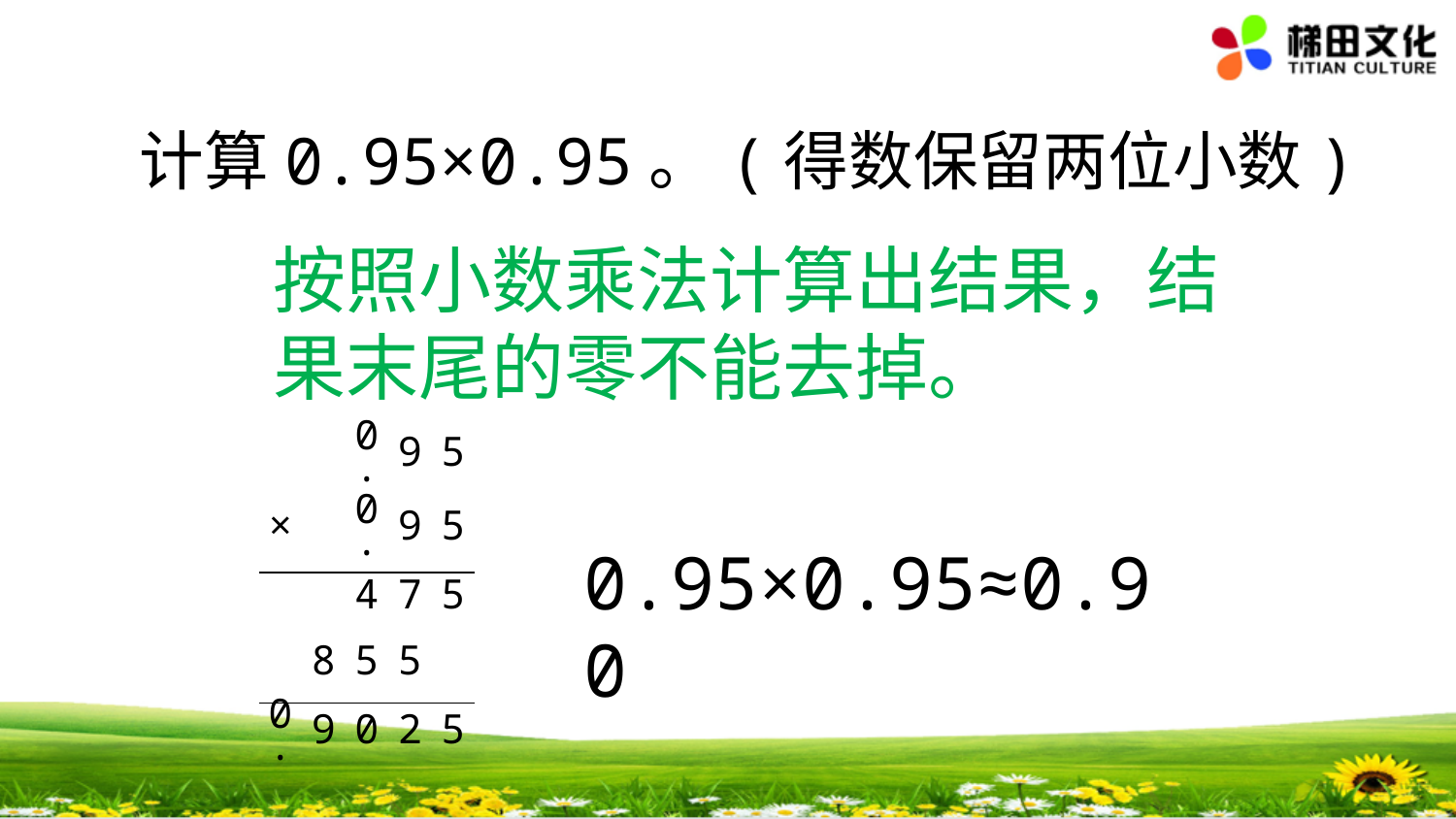

计算0.95×0.95。(得数保留两位小数)
按照小数乘法计算出结果，结果末尾的零不能去掉。
|  |  | 0. | 9 | 5 |
| --- | --- | --- | --- | --- |
| × |  | 0. | 9 | 5 |
|  |  | 4 | 7 | 5 |
|  | 8 | 5 | 5 |  |
| 0. | 9 | 0 | 2 | 5 |
0.95×0.95≈0.90